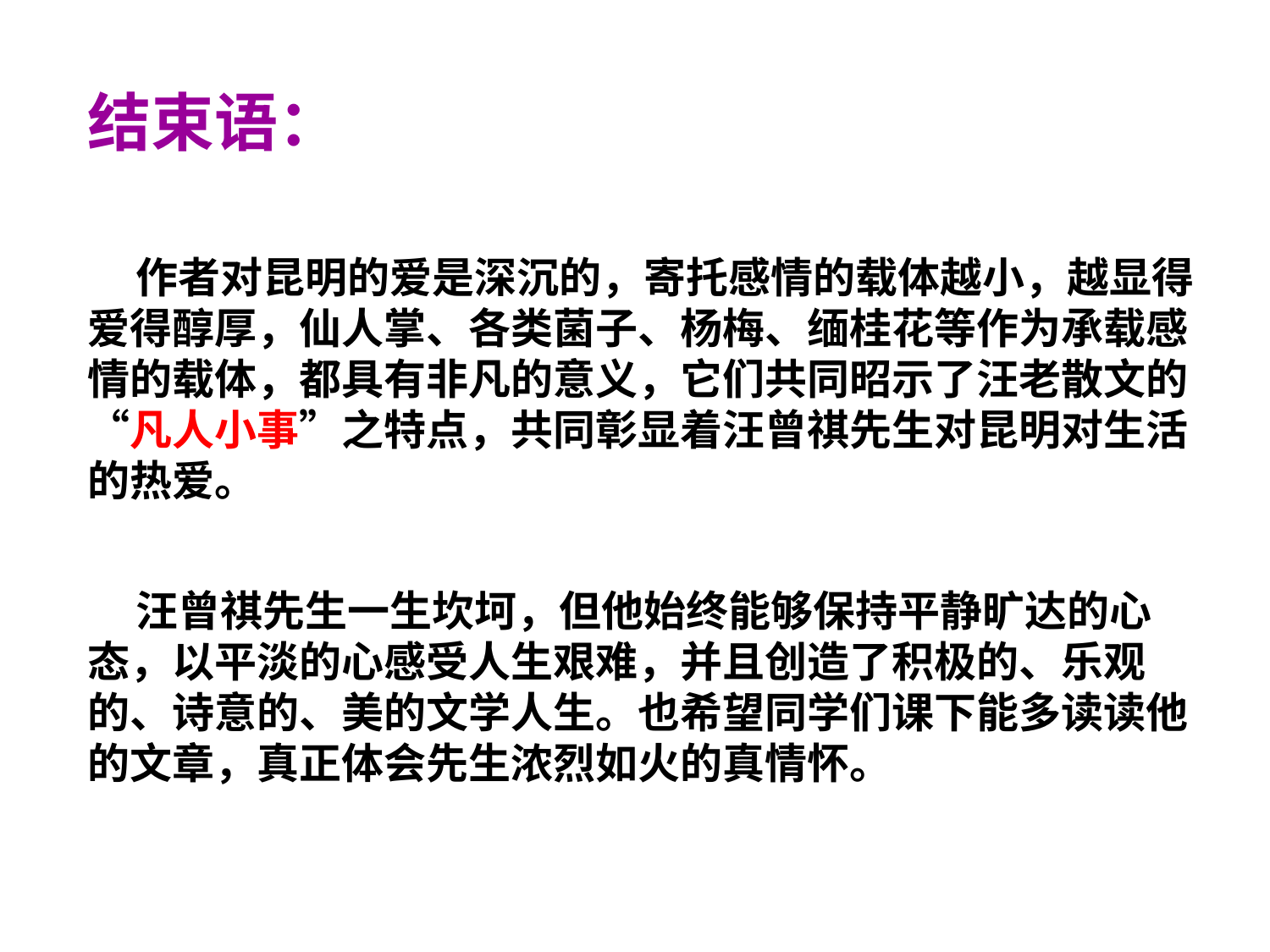

结束语：
    作者对昆明的爱是深沉的，寄托感情的载体越小，越显得爱得醇厚，仙人掌、各类菌子、杨梅、缅桂花等作为承载感情的载体，都具有非凡的意义，它们共同昭示了汪老散文的“凡人小事”之特点，共同彰显着汪曾祺先生对昆明对生活的热爱。
    汪曾祺先生一生坎坷，但他始终能够保持平静旷达的心态，以平淡的心感受人生艰难，并且创造了积极的、乐观的、诗意的、美的文学人生。也希望同学们课下能多读读他的文章，真正体会先生浓烈如火的真情怀。